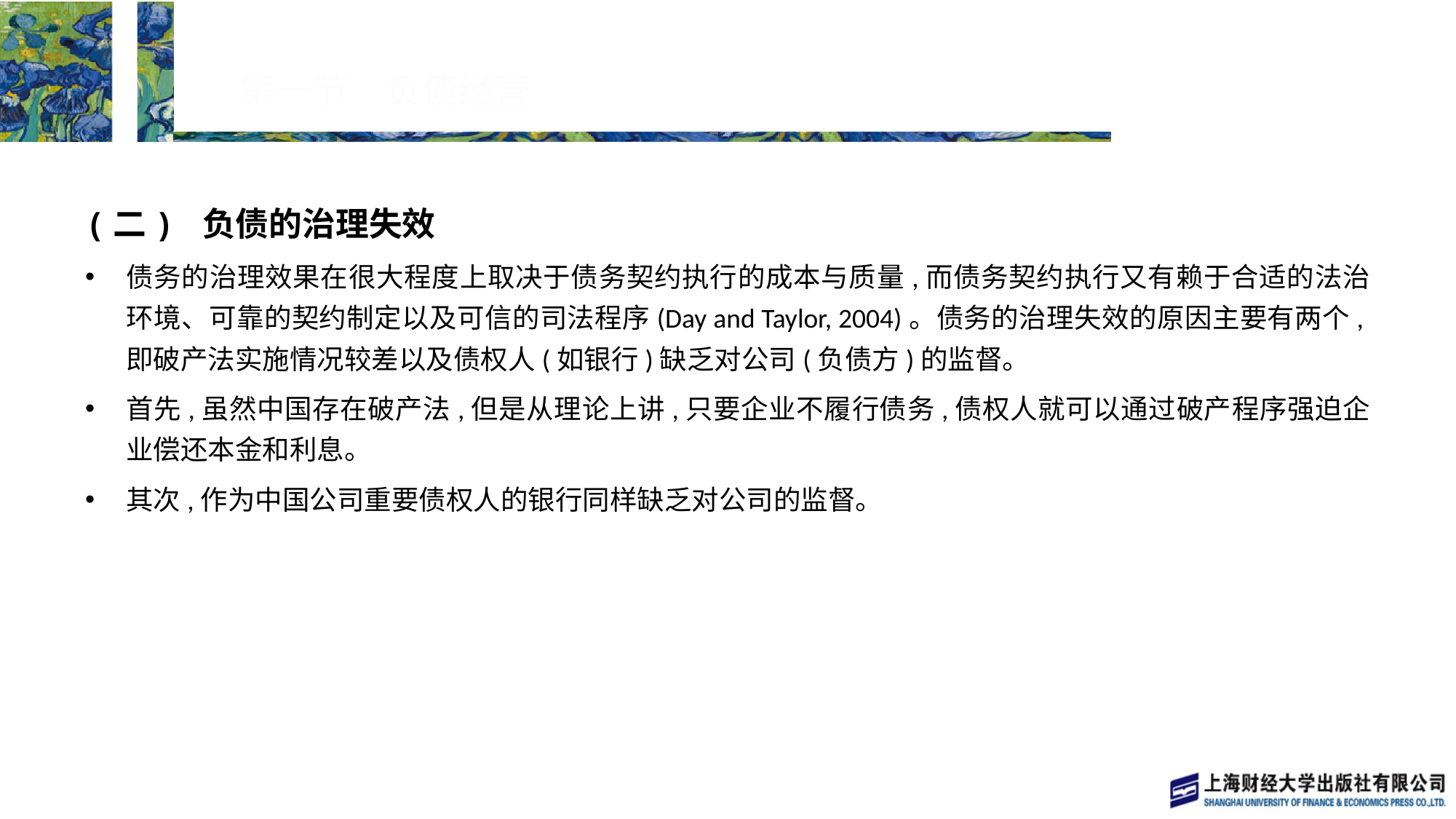

# 第一节　负债经营
(二) 负债的治理失效
债务的治理效果在很大程度上取决于债务契约执行的成本与质量,而债务契约执行又有赖于合适的法治环境、可靠的契约制定以及可信的司法程序(Day and Taylor, 2004)。债务的治理失效的原因主要有两个,即破产法实施情况较差以及债权人(如银行)缺乏对公司(负债方)的监督。
首先,虽然中国存在破产法,但是从理论上讲,只要企业不履行债务,债权人就可以通过破产程序强迫企业偿还本金和利息。
其次,作为中国公司重要债权人的银行同样缺乏对公司的监督。